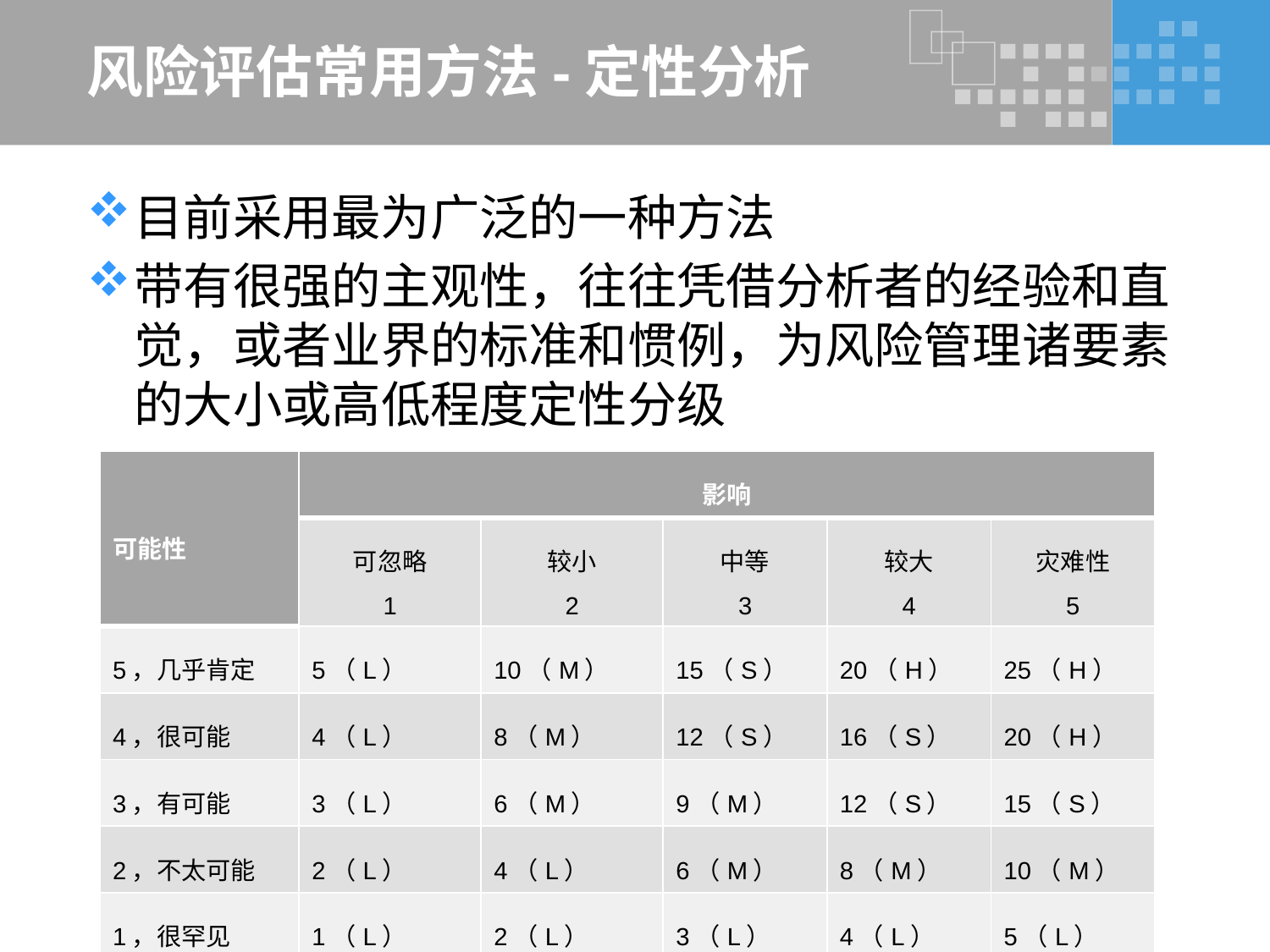

# 风险评估常用方法-定性分析
目前采用最为广泛的一种方法
带有很强的主观性，往往凭借分析者的经验和直觉，或者业界的标准和惯例，为风险管理诸要素的大小或高低程度定性分级
| 可能性 | 影响 |  |  |  |  |
| --- | --- | --- | --- | --- | --- |
|  | 可忽略 1 | 较小 2 | 中等 3 | 较大 4 | 灾难性 5 |
| 5，几乎肯定 | 5（L） | 10（M） | 15（S） | 20（H） | 25（H） |
| 4，很可能 | 4（L） | 8（M） | 12（S） | 16（S） | 20（H） |
| 3，有可能 | 3（L） | 6（M） | 9（M） | 12（S） | 15（S） |
| 2，不太可能 | 2（L） | 4（L） | 6（M） | 8（M） | 10（M） |
| 1，很罕见 | 1（L） | 2（L） | 3（L） | 4（L） | 5（L） |
20